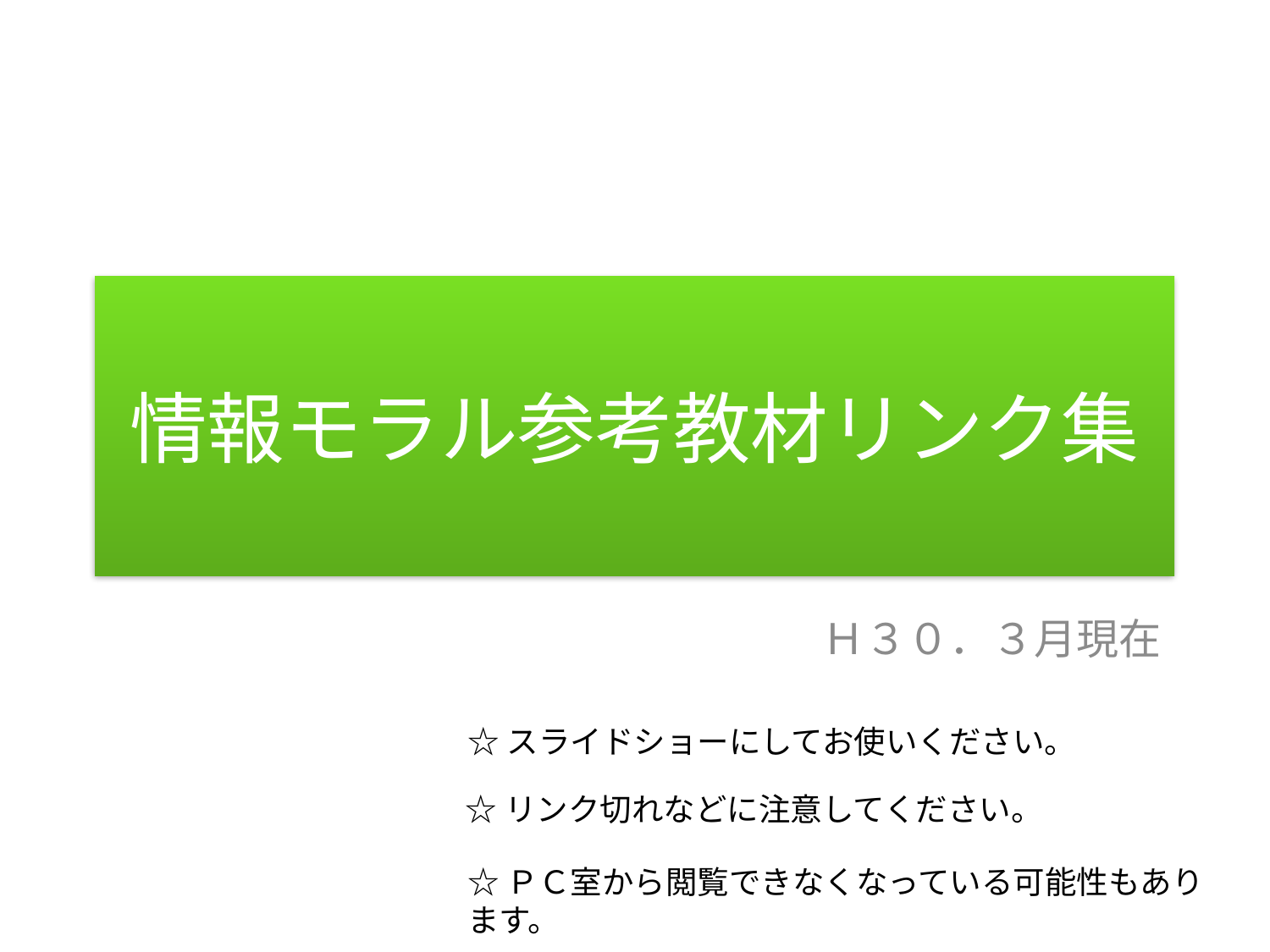

# 情報モラル参考教材リンク集
Ｈ３０．３月現在
☆スライドショーにしてお使いください。
☆リンク切れなどに注意してください。
☆ＰＣ室から閲覧できなくなっている可能性もあります。